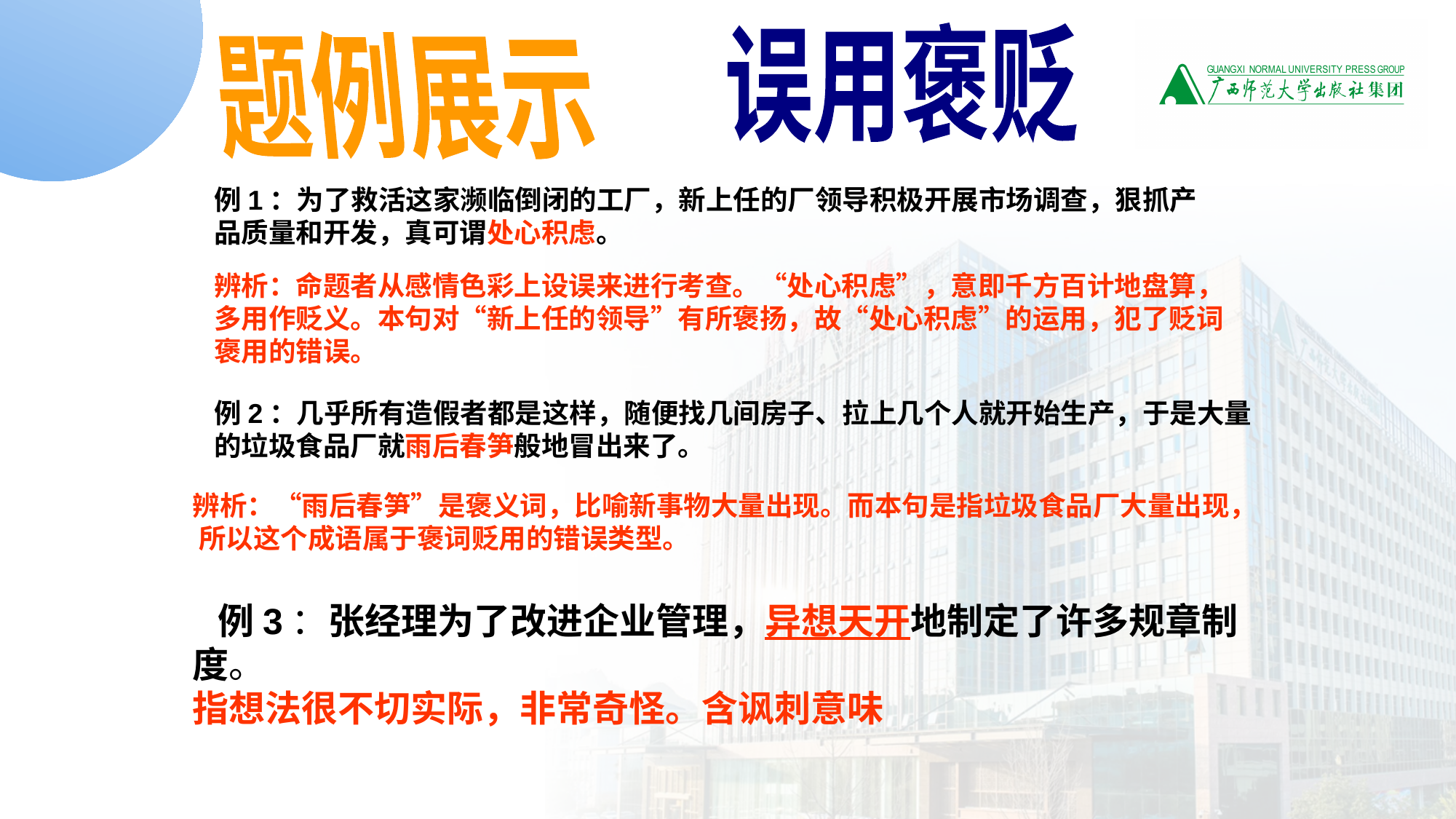

误用褒贬
题例展示

例1：为了救活这家濒临倒闭的工厂，新上任的厂领导积极开展市场调查，狠抓产品质量和开发，真可谓处心积虑。

辨析：命题者从感情色彩上设误来进行考查。“处心积虑”，意即千方百计地盘算，多用作贬义。本句对“新上任的领导”有所褒扬，故“处心积虑”的运用，犯了贬词褒用的错误。

例2：几乎所有造假者都是这样，随便找几间房子、拉上几个人就开始生产，于是大量的垃圾食品厂就雨后春笋般地冒出来了。

辨析：“雨后春笋”是褒义词，比喻新事物大量出现。而本句是指垃圾食品厂大量出现，  所以这个成语属于褒词贬用的错误类型。

  例3：张经理为了改进企业管理，异想天开地制定了许多规章制度。
指想法很不切实际，非常奇怪。含讽刺意味